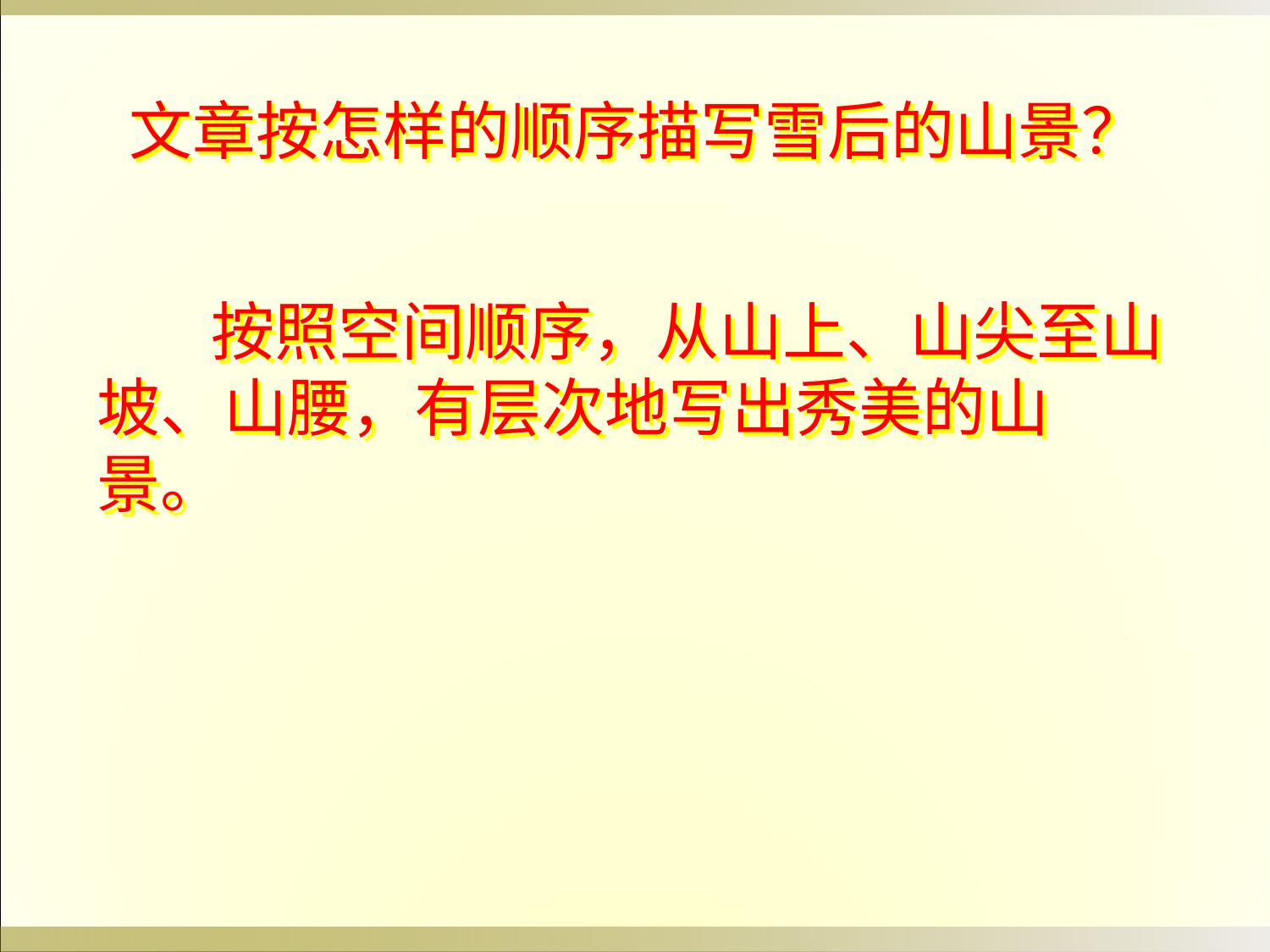

文章按怎样的顺序描写雪后的山景？
       按照空间顺序，从山上、山尖至山坡、山腰，有层次地写出秀美的山景。